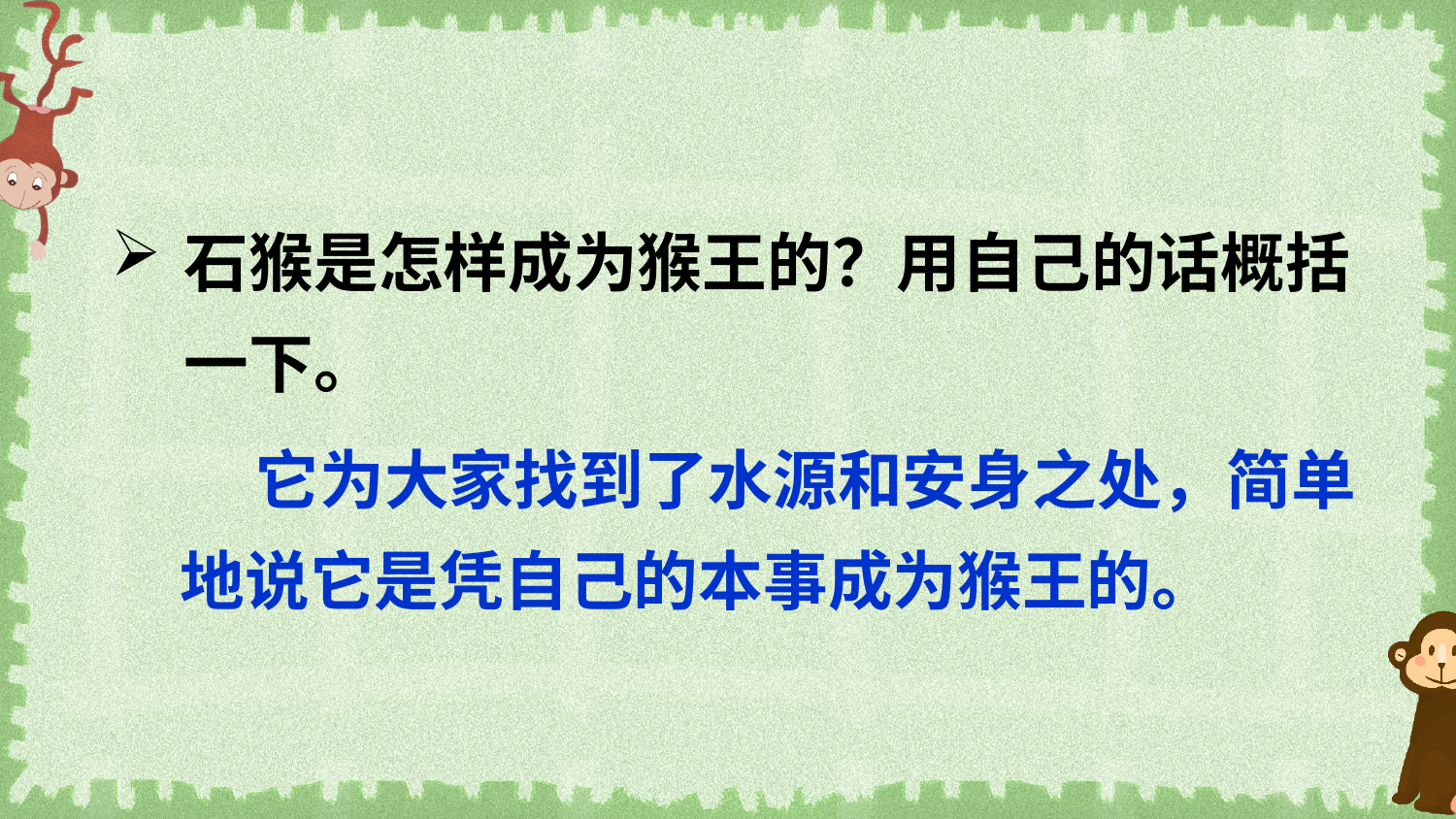

石猴是怎样成为猴王的？用自己的话概括一下。
    它为大家找到了水源和安身之处，简单地说它是凭自己的本事成为猴王的。